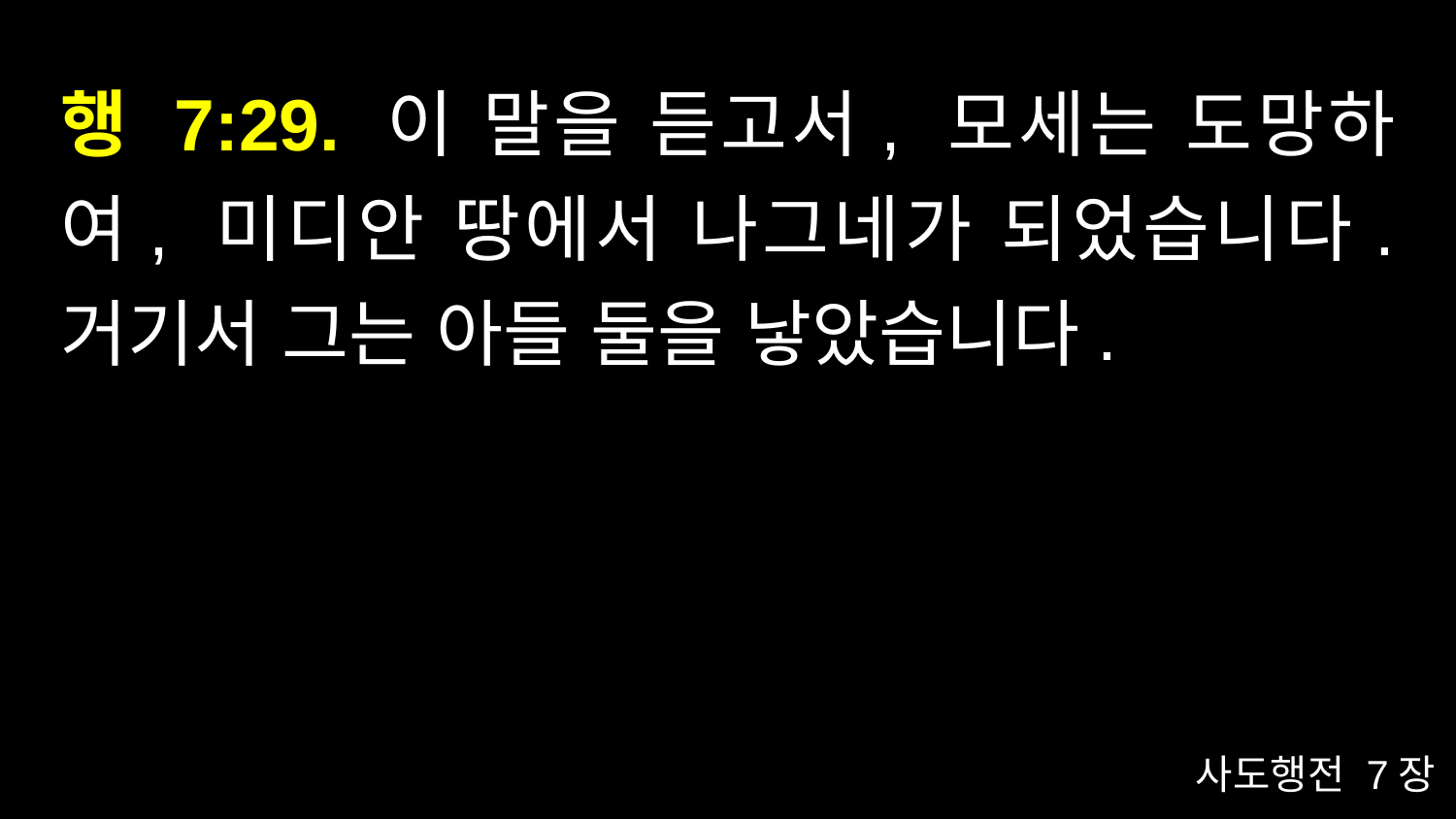

# 행 7:29. 이 말을 듣고서, 모세는 도망하여, 미디안 땅에서 나그네가 되었습니다. 거기서 그는 아들 둘을 낳았습니다.
사도행전 7장